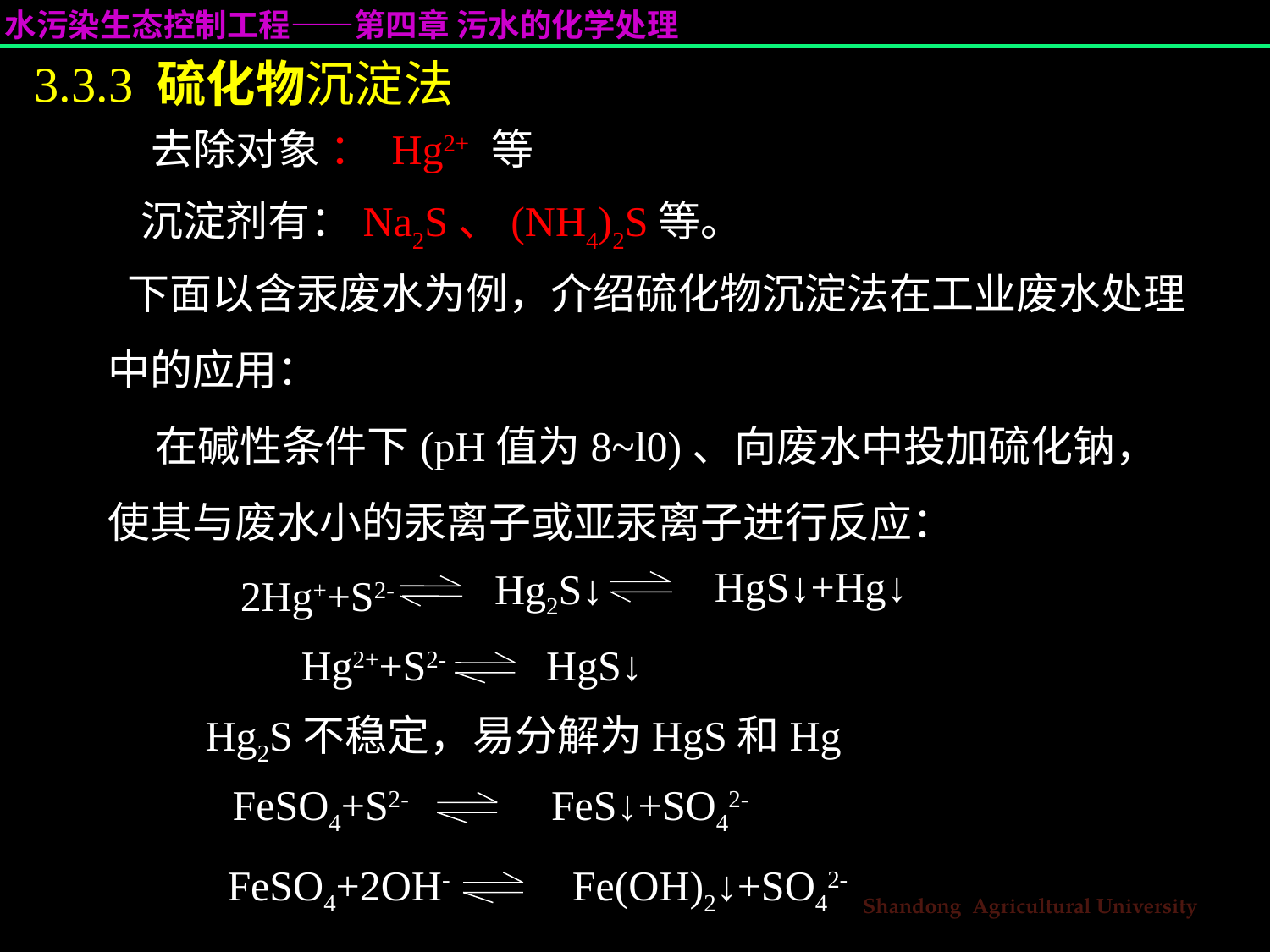

3.3.3 硫化物沉淀法
         去除对象 ： Hg2+  等
        沉淀剂有：Na2S、(NH4)2S等。
 下面以含汞废水为例，介绍硫化物沉淀法在工业废水处理中的应用：
    在碱性条件下(pH值为8~l0)、向废水中投加硫化钠，使其与废水小的汞离子或亚汞离子进行反应：
HgS↓+Hg↓
Hg2S↓
2Hg++S2-

Hg2++S2-
HgS↓

Hg2S不稳定，易分解为HgS和Hg
FeSO4+S2-
FeS↓+SO42-

FeSO4+2OH-
Fe(OH)2↓+SO42-